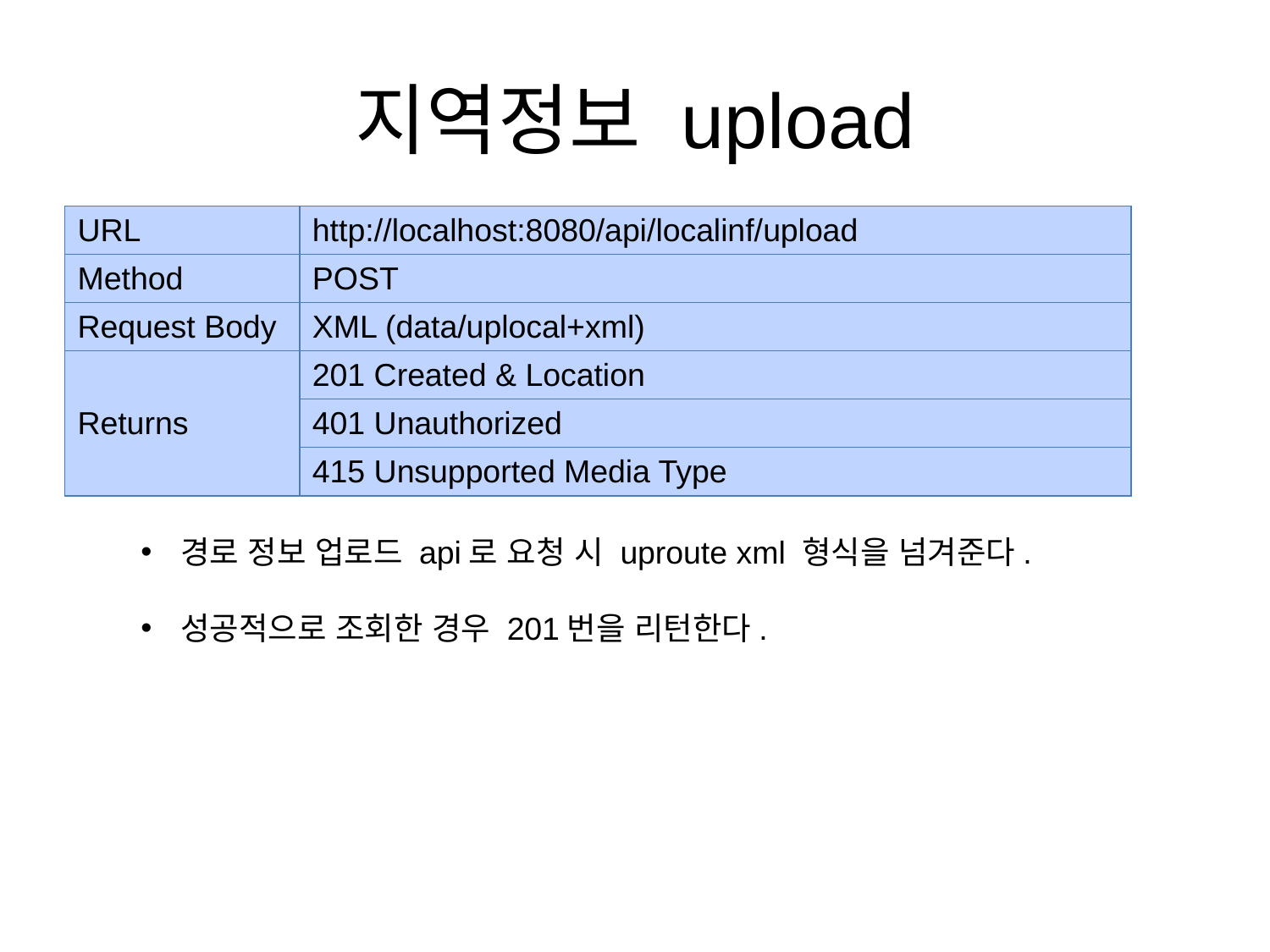

# 지역정보 upload
| URL | http://localhost:8080/api/localinf/upload |
| --- | --- |
| Method | POST |
| Request Body | XML (data/uplocal+xml) |
| Returns | 201 Created & Location |
|  | 401 Unauthorized |
|  | 415 Unsupported Media Type |
경로 정보 업로드 api로 요청 시 uproute xml 형식을 넘겨준다.

성공적으로 조회한 경우 201번을 리턴한다.